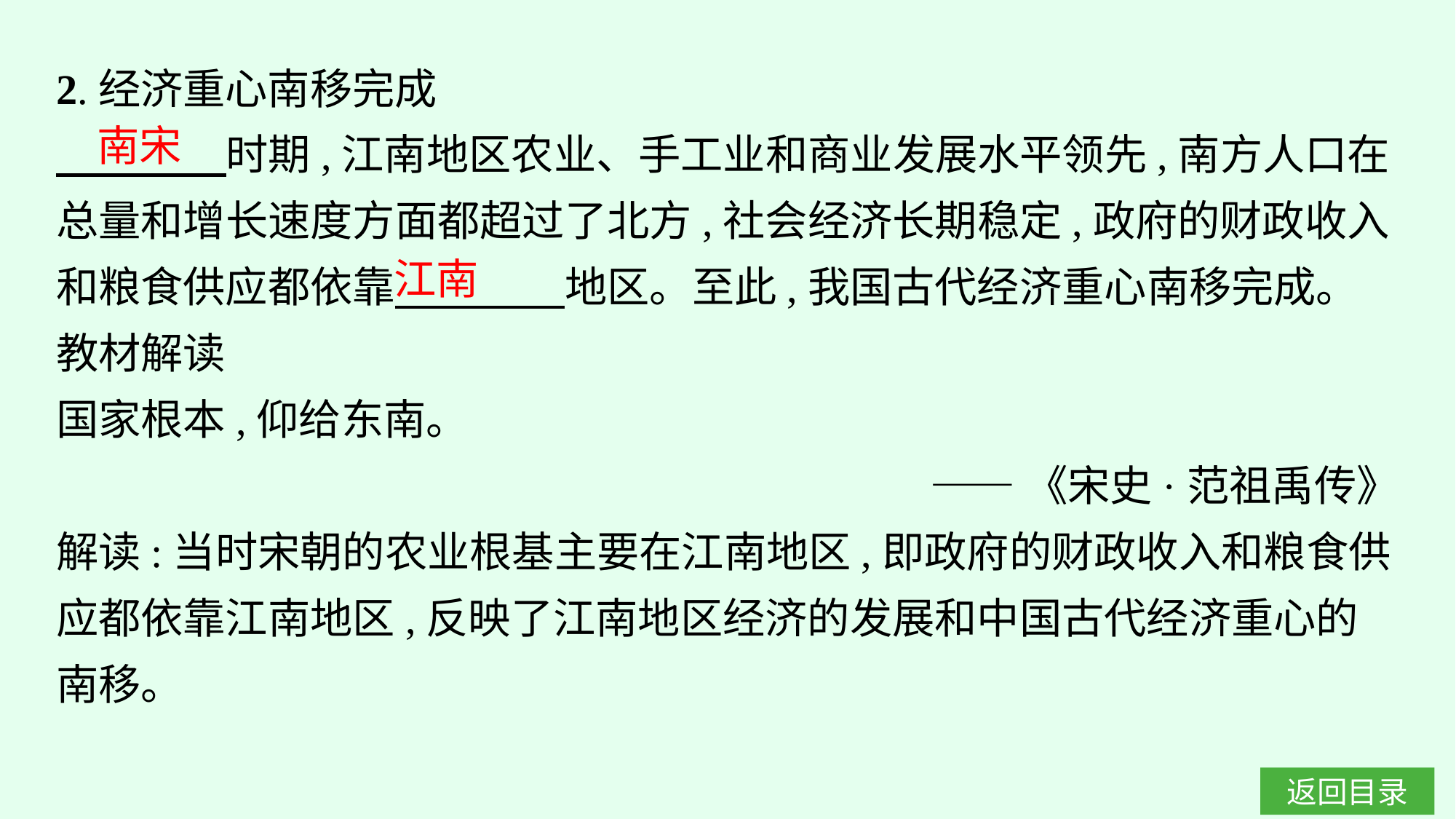

2.经济重心南移完成
　　         时期,江南地区农业、手工业和商业发展水平领先,南方人口在总量和增长速度方面都超过了北方,社会经济长期稳定,政府的财政收入和粮食供应都依靠　　　　地区。至此,我国古代经济重心南移完成。
教材解读
国家根本,仰给东南。
——《宋史·范祖禹传》
解读:当时宋朝的农业根基主要在江南地区,即政府的财政收入和粮食供应都依靠江南地区,反映了江南地区经济的发展和中国古代经济重心的南移。
南宋
江南